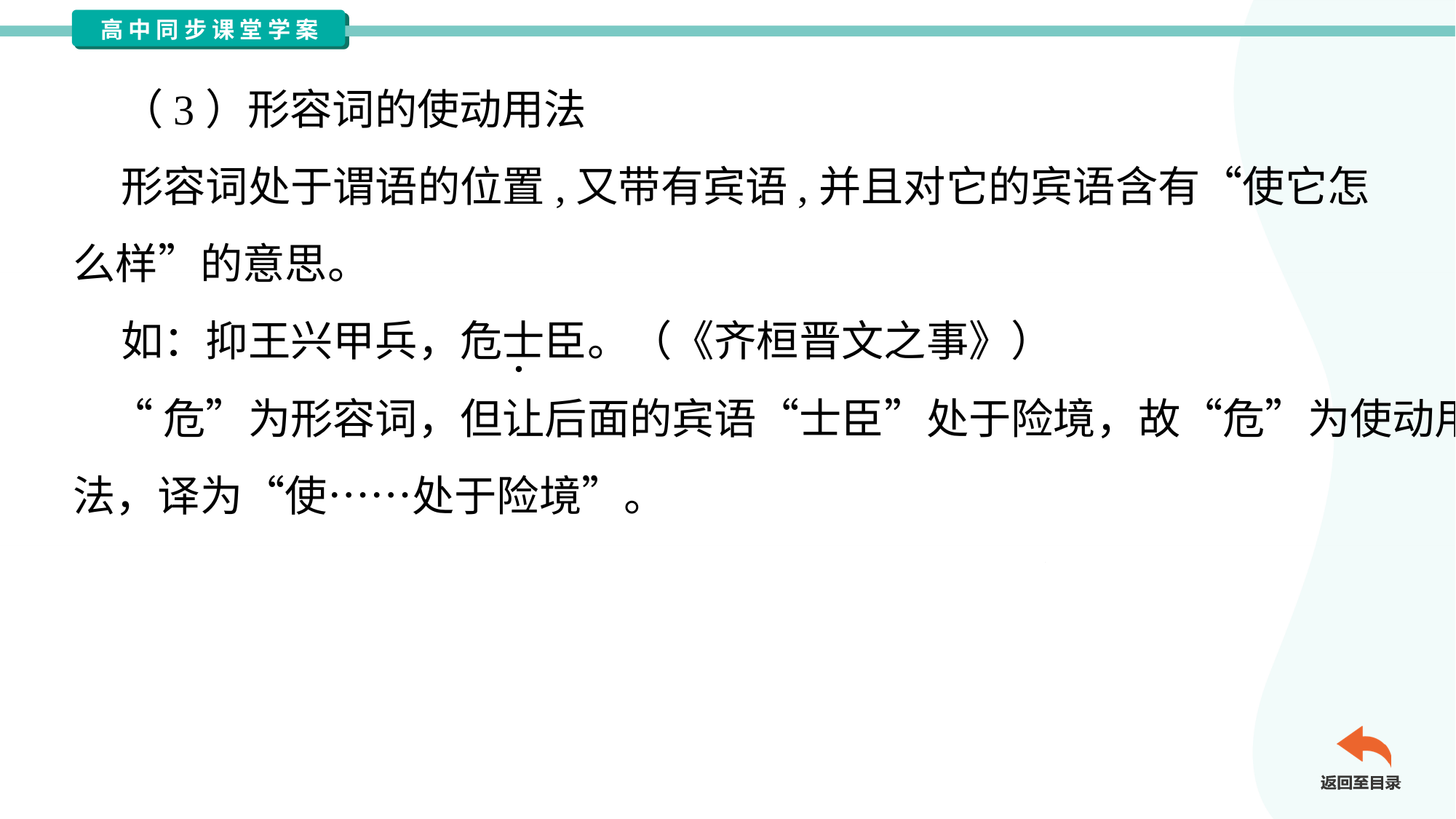

（3）形容词的使动用法
    形容词处于谓语的位置,又带有宾语,并且对它的宾语含有“使它怎
么样”的意思。
    如：抑王兴甲兵，危士臣。（《齐桓晋文之事》）
    “危”为形容词，但让后面的宾语“士臣”处于险境，故“危”为使动用
法，译为“使……处于险境”。